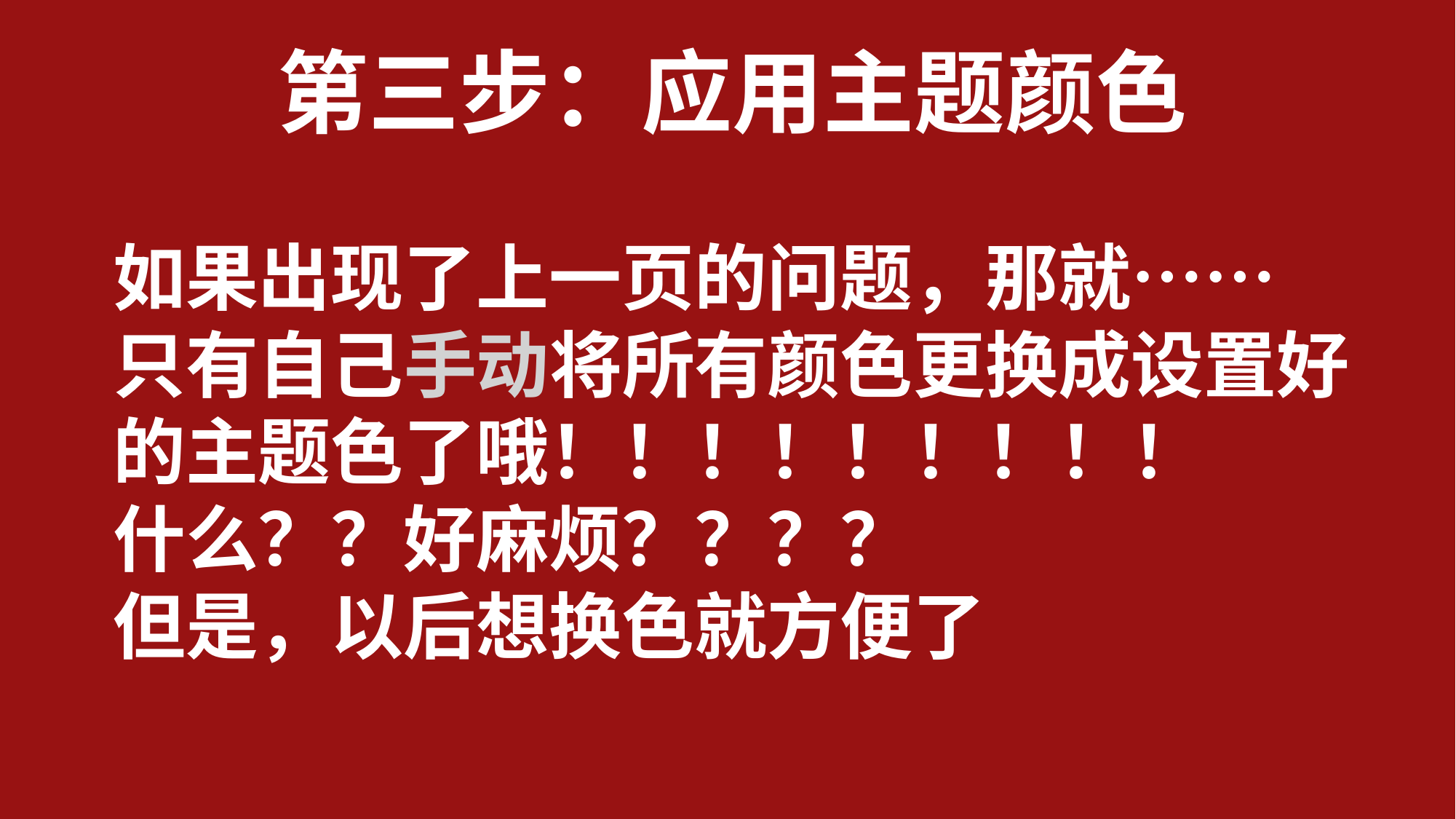

第三步：应用主题颜色
如果出现了上一页的问题，那就……
只有自己手动将所有颜色更换成设置好的主题色了哦！！！！！！！！！
什么？？好麻烦？？？？
但是，以后想换色就方便了